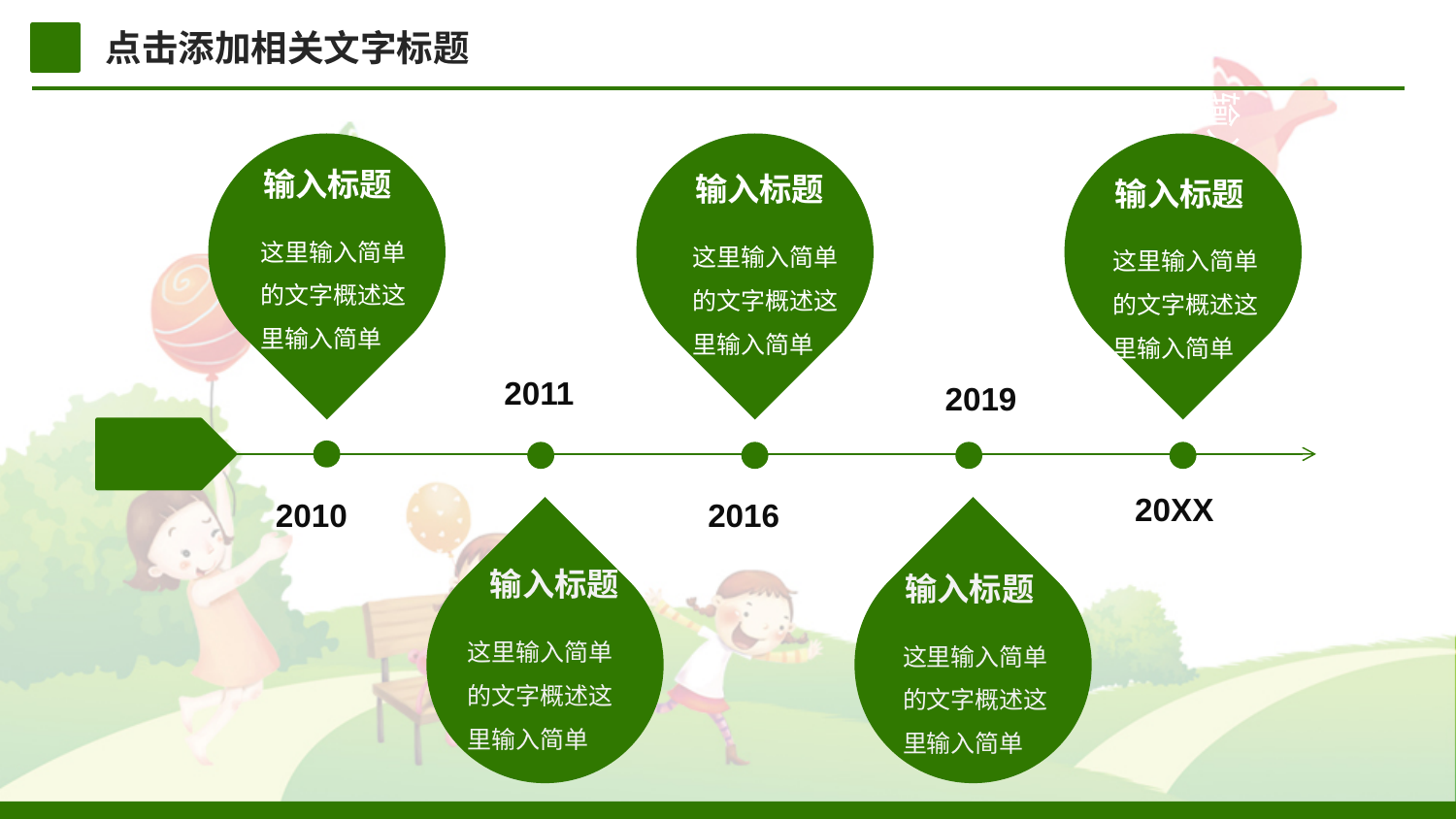

点击添加相关文字标题

输入相关文标题

输入标题
这里输入简单的文字概述这里输入简单

输入标题
这里输入简单的文字概述这里输入简单

输入标题
这里输入简单的文字概述这里输入简单
2011
2019

20XX
2010
2016

输入标题
这里输入简单的文字概述这里输入简单

输入标题
这里输入简单的文字概述这里输入简单